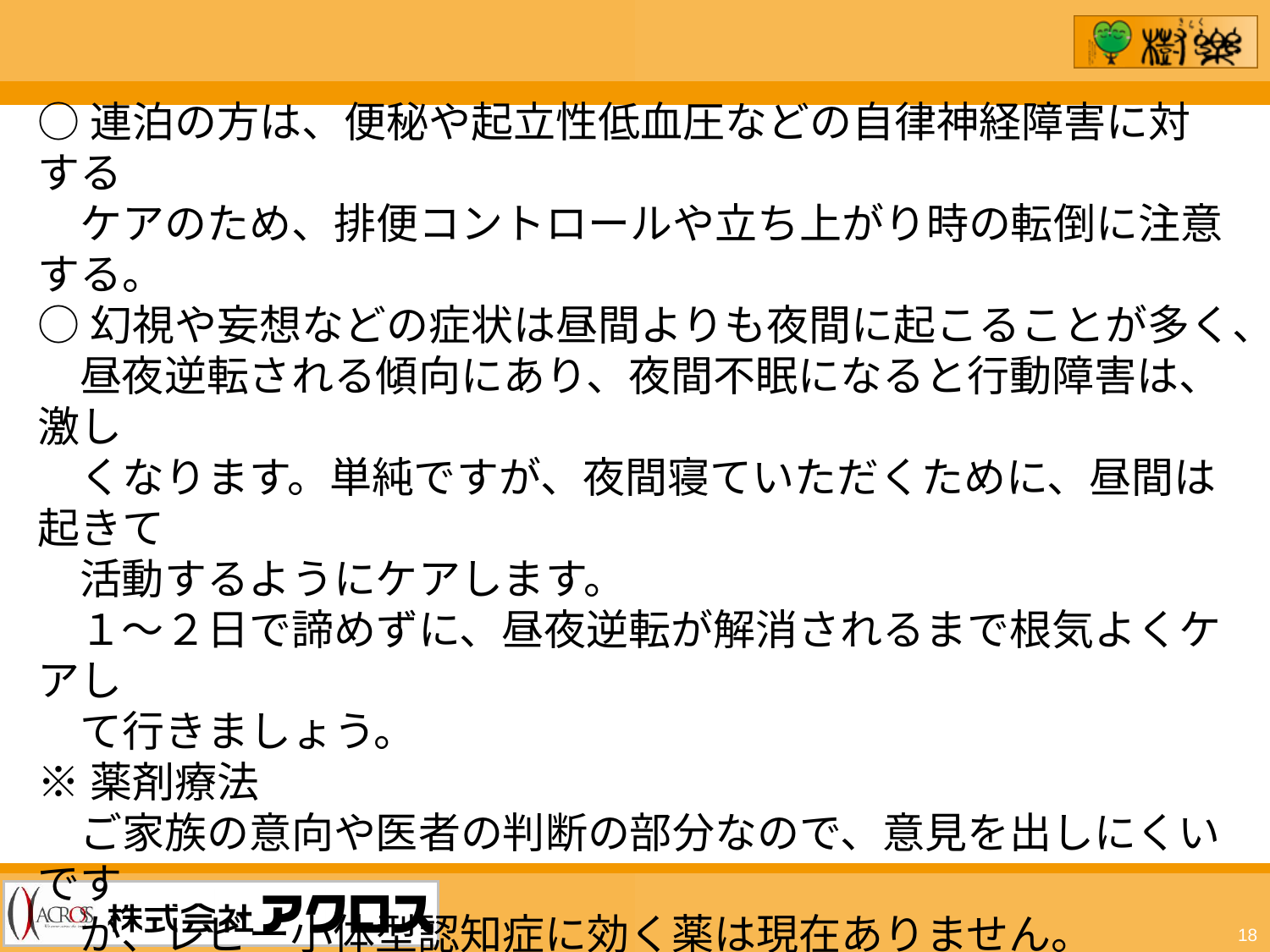

○連泊の方は、便秘や起立性低血圧などの自律神経障害に対する
　ケアのため、排便コントロールや立ち上がり時の転倒に注意する。
○幻視や妄想などの症状は昼間よりも夜間に起こることが多く、
　昼夜逆転される傾向にあり、夜間不眠になると行動障害は、激し
　くなります。単純ですが、夜間寝ていただくために、昼間は起きて
　活動するようにケアします。
　１～２日で諦めずに、昼夜逆転が解消されるまで根気よくケアし
　て行きましょう。
※薬剤療法
　ご家族の意向や医者の判断の部分なので、意見を出しにくいです
　が、レビー小体型認知症に効く薬は現在ありません。
　幻覚や幻視は脳内のドーパミンが過剰分泌されることにより起こ
　るとされており、一方パーキンソン症状はドーパミン不足が原因と
　考えられています。出される薬によって一方が改善しても一方は
　悪化する可能性があります。
18